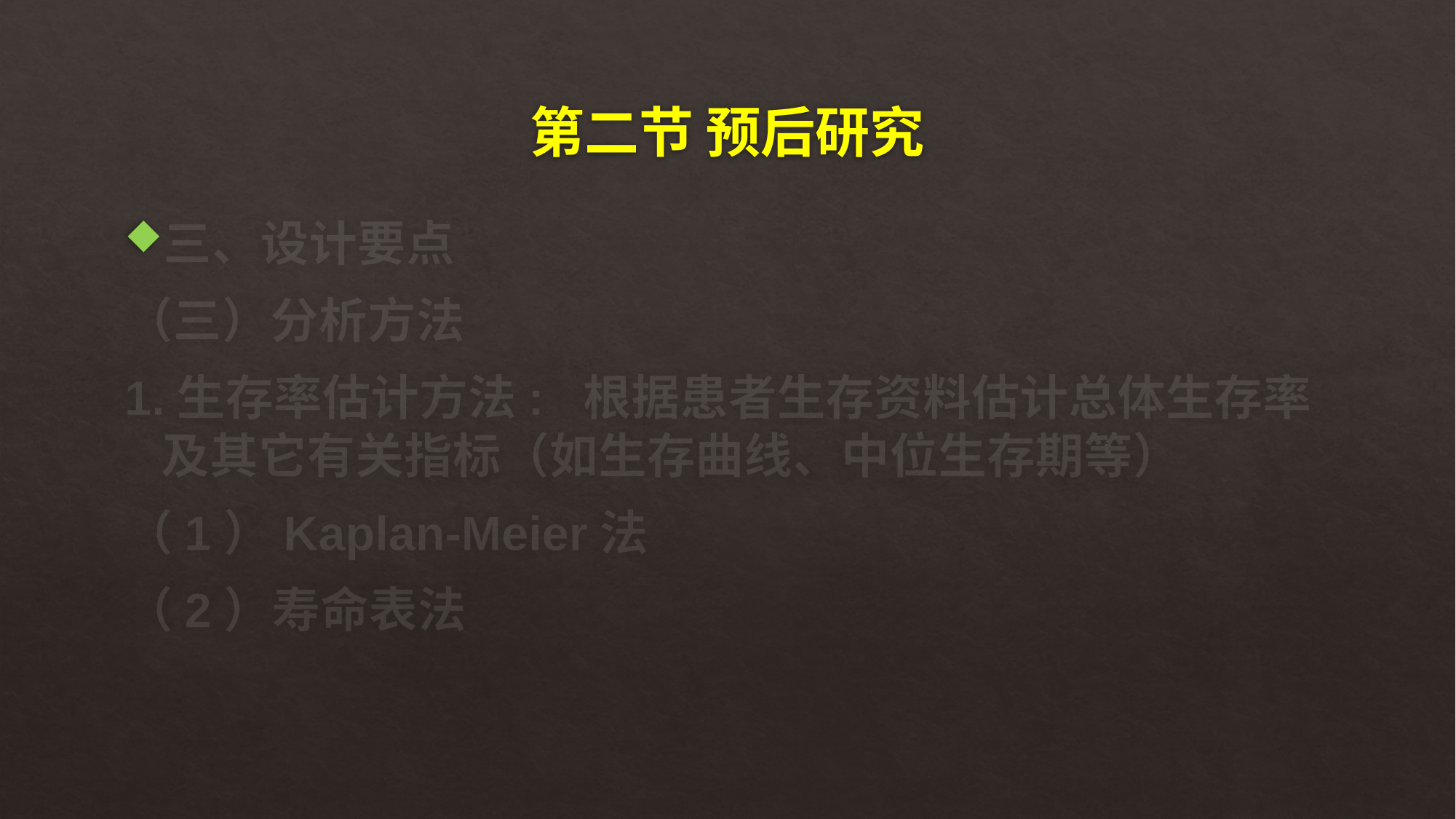

# 第二节 预后研究
三、设计要点
（三）分析方法
1.生存率估计方法:  根据患者生存资料估计总体生存率及其它有关指标（如生存曲线、中位生存期等）
（1）Kaplan-Meier法
（2）寿命表法